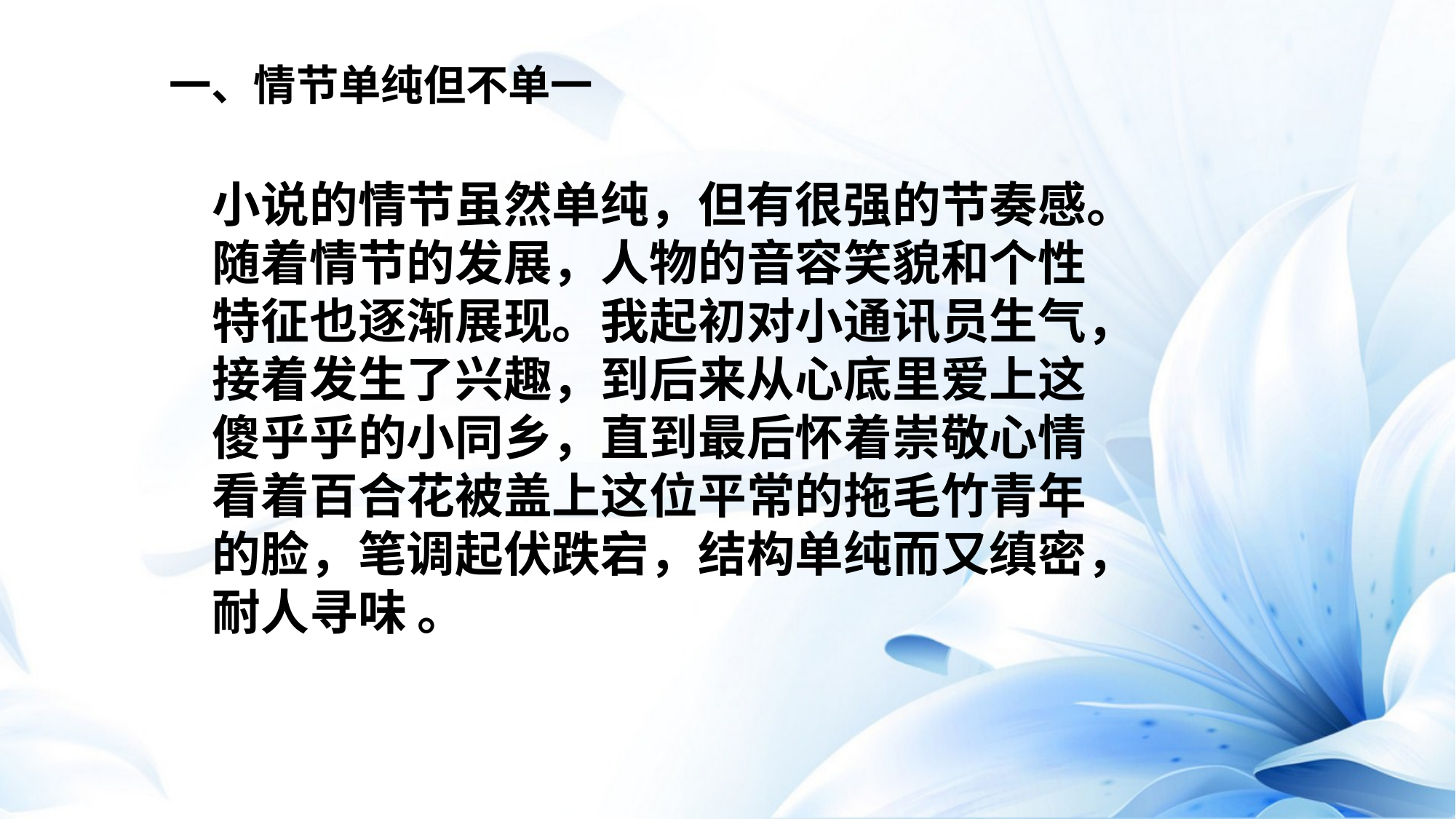

一、情节单纯但不单一
小说的情节虽然单纯，但有很强的节奏感。随着情节的发展，人物的音容笑貌和个性特征也逐渐展现。我起初对小通讯员生气，接着发生了兴趣，到后来从心底里爱上这傻乎乎的小同乡，直到最后怀着崇敬心情看着百合花被盖上这位平常的拖毛竹青年的脸，笔调起伏跌宕，结构单纯而又缜密，耐人寻味 。